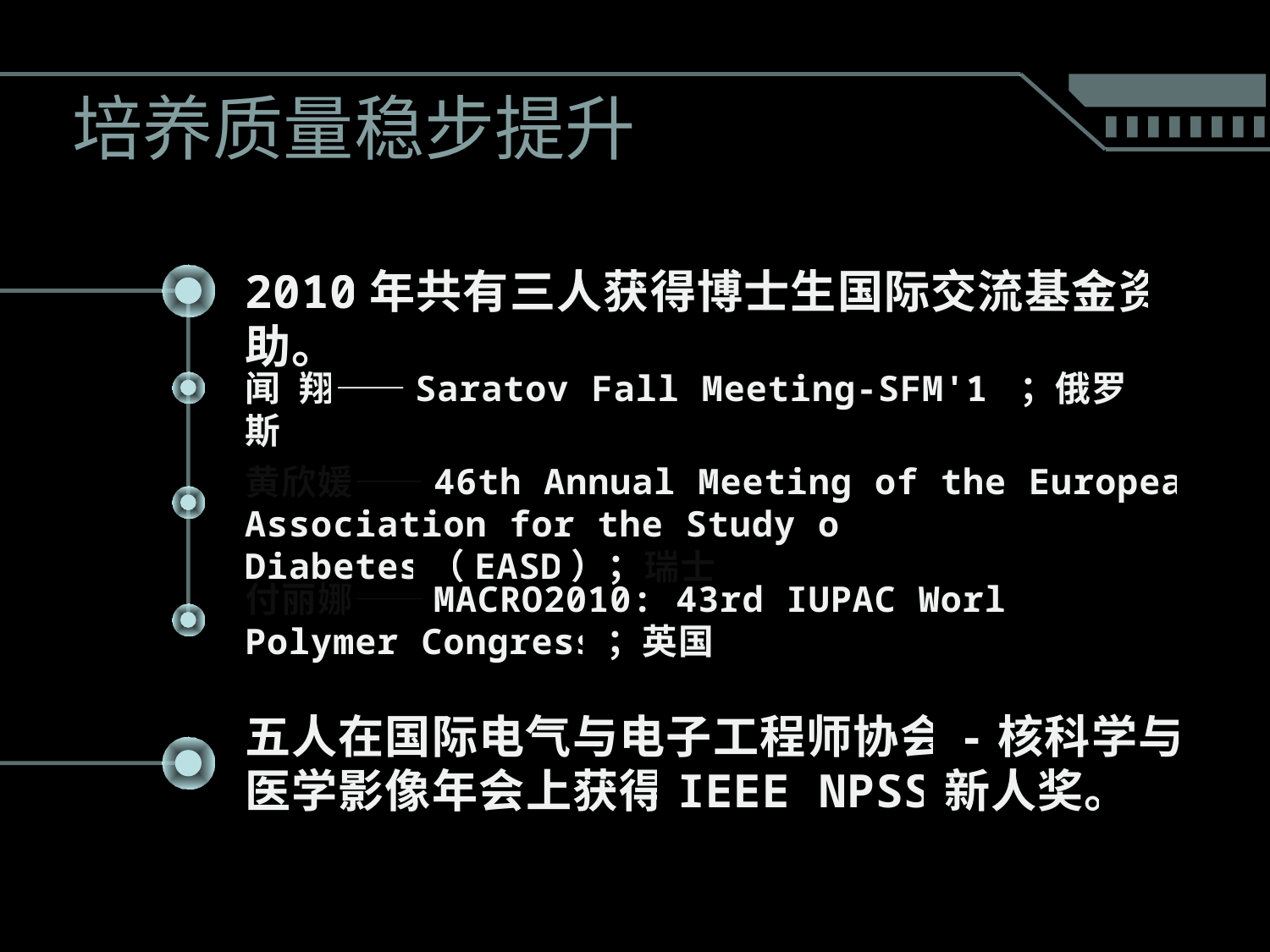

培养质量稳步提升

2010年共有三人获得博士生国际交流基金资助。

闻  翔——Saratov Fall Meeting-SFM'10；俄罗斯

黄欣媛——46th Annual Meeting of the European Association for the Study of Diabetes（EASD）；瑞士

付丽娜——MACRO2010: 43rd IUPAC World Polymer Congress；英国

五人在国际电气与电子工程师协会-核科学与医学影像年会上获得IEEE NPSS新人奖。